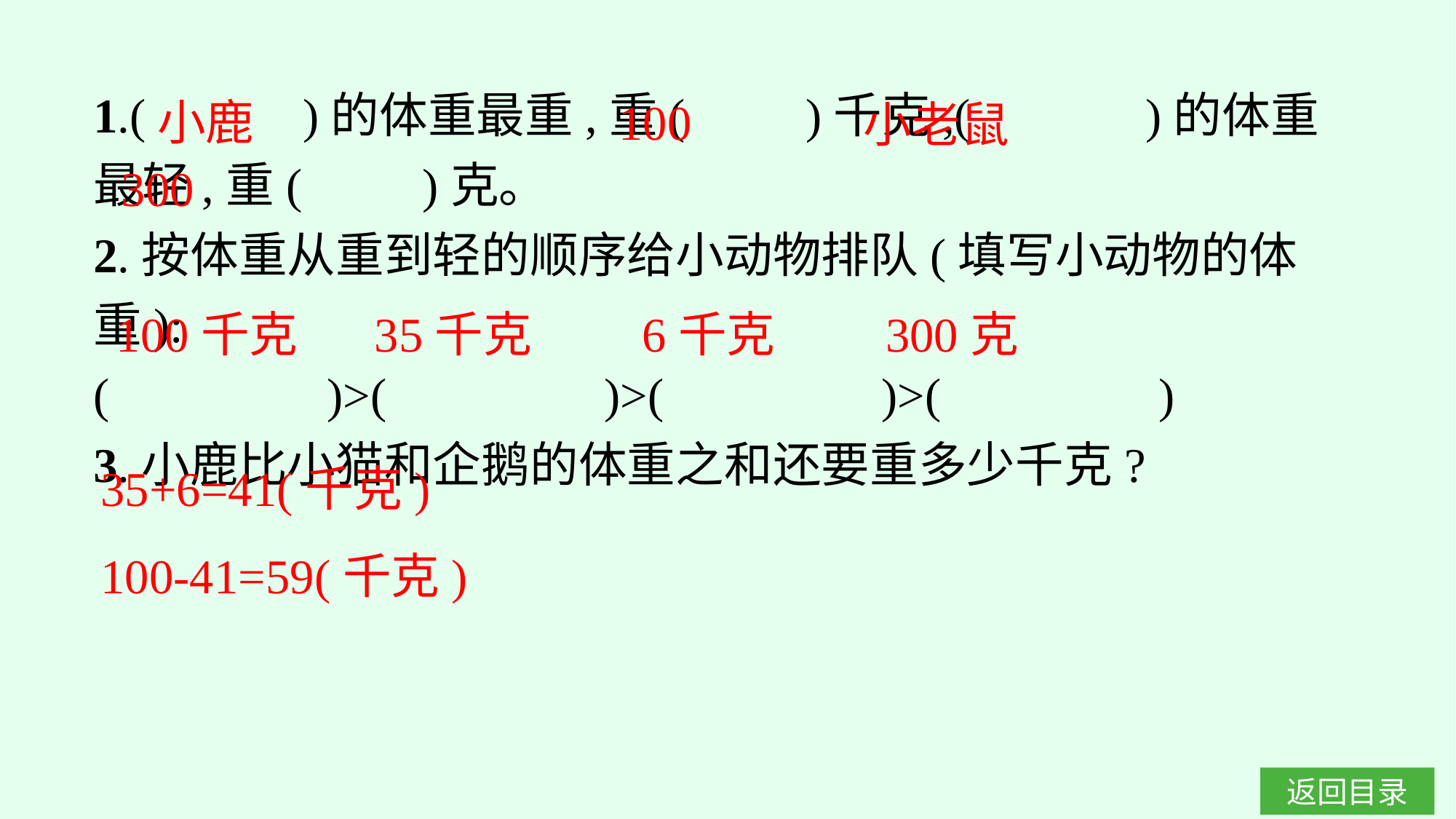

100
小鹿
小老鼠
1.(   　　)的体重最重,重(　　)千克,(　     　)的体重最轻,重(　　)克。
2.按体重从重到轻的顺序给小动物排队(填写小动物的体重):
(　　　　)>(　　　　)>(　　　　)>(　　　　)
3.小鹿比小猫和企鹅的体重之和还要重多少千克?
300
300克
35千克
6千克
100千克
35+6=41(千克)
100-41=59(千克)